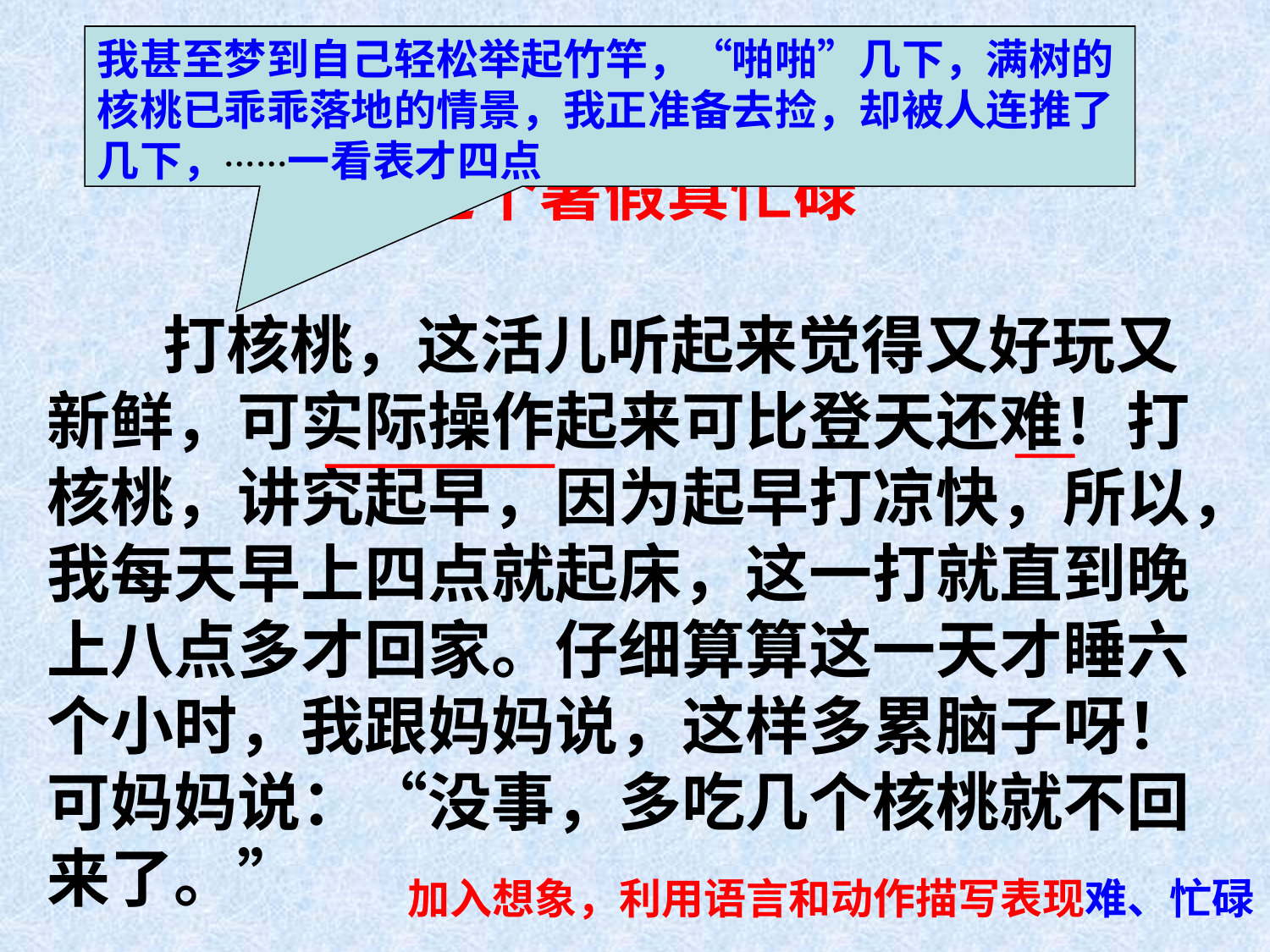

我甚至梦到自己轻松举起竹竿，“啪啪”几下，满树的核桃已乖乖落地的情景，我正准备去捡，却被人连推了几下，……一看表才四点
这个暑假真忙碌

       打核桃，这活儿听起来觉得又好玩又新鲜，可实际操作起来可比登天还难！打核桃，讲究起早，因为起早打凉快，所以，我每天早上四点就起床，这一打就直到晚上八点多才回家。仔细算算这一天才睡六个小时，我跟妈妈说，这样多累脑子呀！可妈妈说：“没事，多吃几个核桃就不回来了。”

加入想象，利用语言和动作描写表现难、忙碌